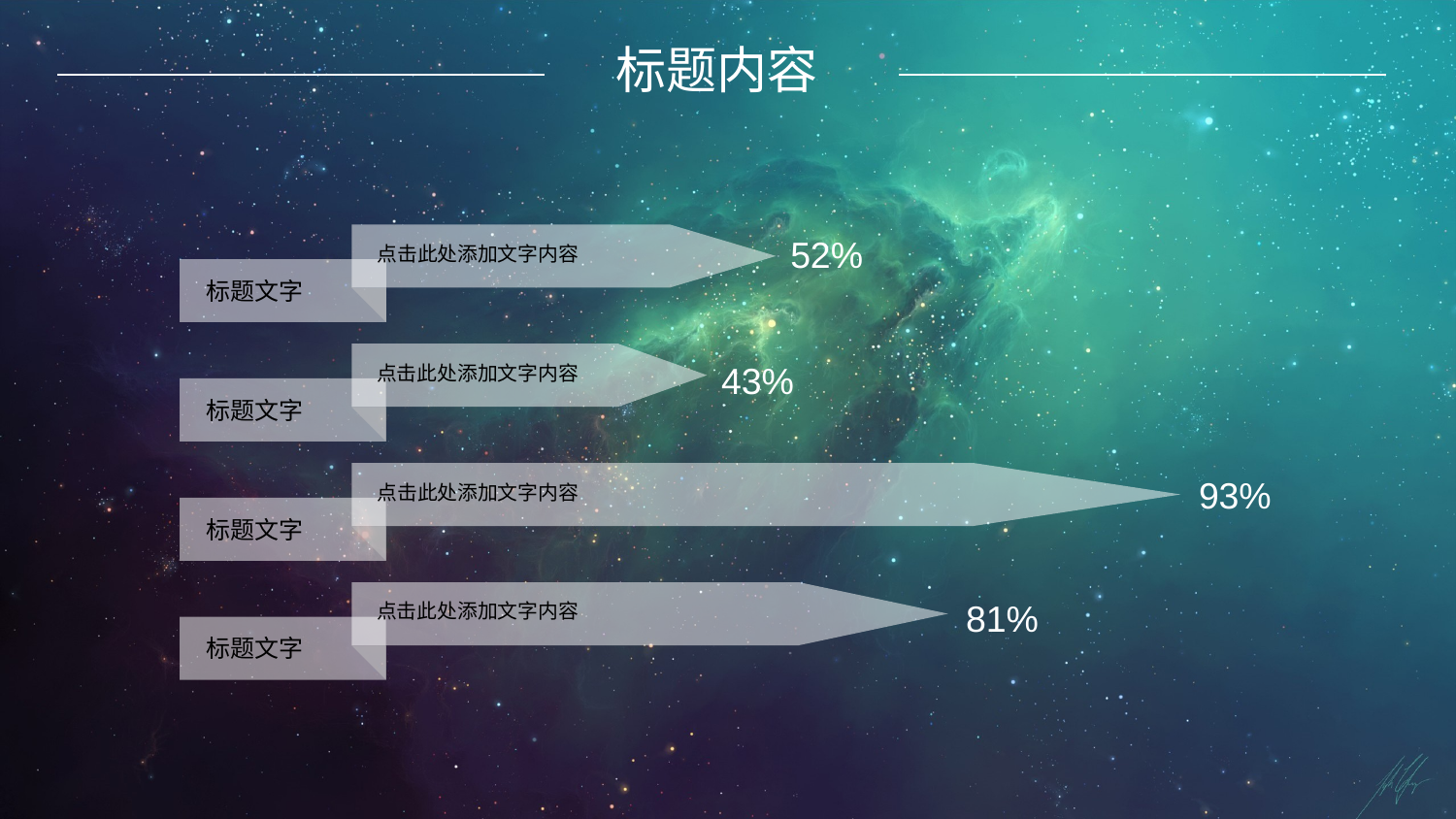

标题内容
52%

点击此处添加文字内容

标题文字

点击此处添加文字内容

标题文字

43%

点击此处添加文字内容

标题文字

93%

点击此处添加文字内容

标题文字

81%